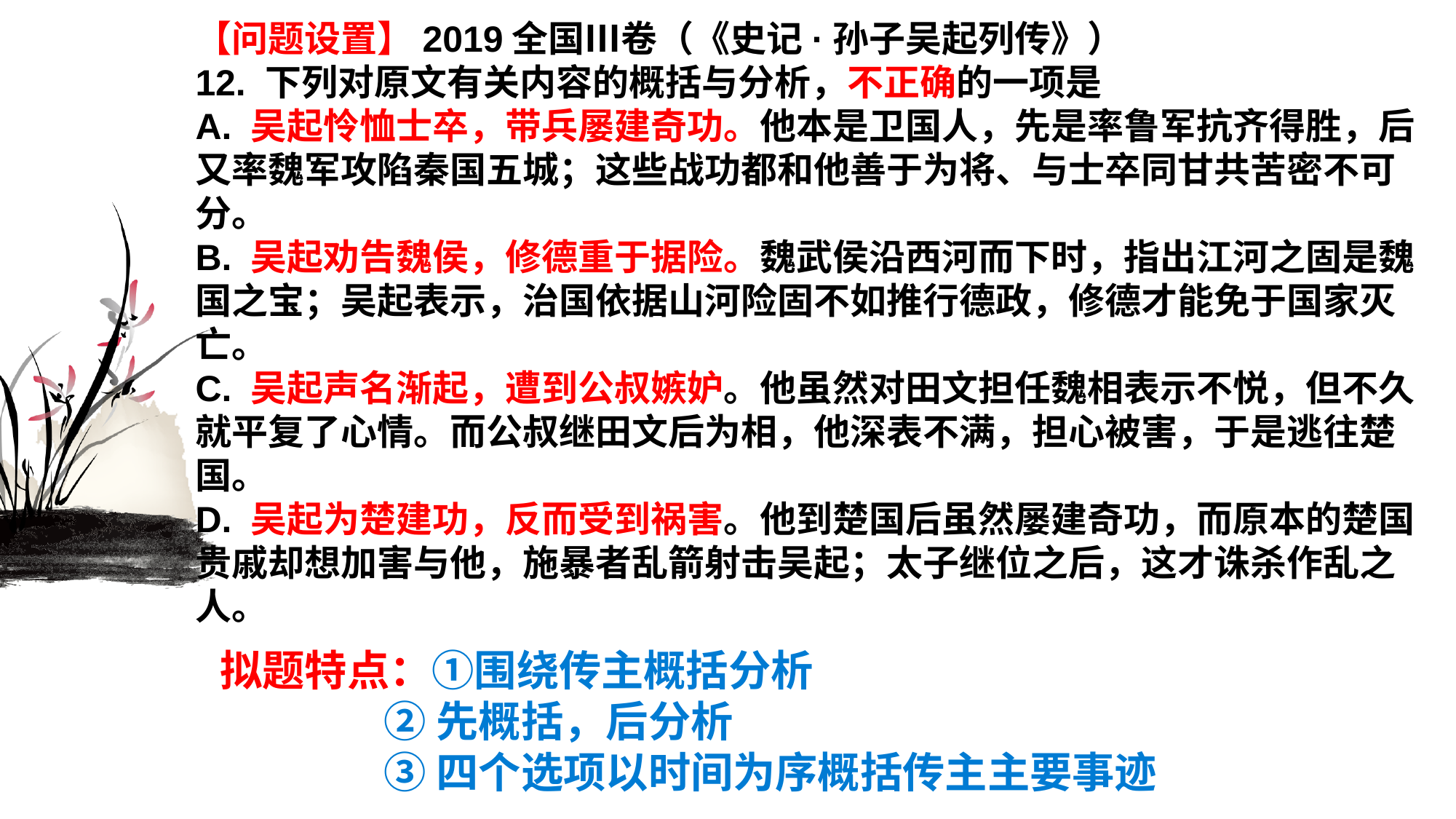

【问题设置】2019全国Ⅲ卷（《史记·孙子吴起列传》）
12. 下列对原文有关内容的概括与分析，不正确的一项是
A. 吴起怜恤士卒，带兵屡建奇功。他本是卫国人，先是率鲁军抗齐得胜，后又率魏军攻陷秦国五城；这些战功都和他善于为将、与士卒同甘共苦密不可分。
B. 吴起劝告魏侯，修德重于据险。魏武侯沿西河而下时，指出江河之固是魏国之宝；吴起表示，治国依据山河险固不如推行德政，修德才能免于国家灭亡。
C. 吴起声名渐起，遭到公叔嫉妒。他虽然对田文担任魏相表示不悦，但不久就平复了心情。而公叔继田文后为相，他深表不满，担心被害，于是逃往楚国。
D. 吴起为楚建功，反而受到祸害。他到楚国后虽然屡建奇功，而原本的楚国贵戚却想加害与他，施暴者乱箭射击吴起；太子继位之后，这才诛杀作乱之人。
拟题特点：①围绕传主概括分析
                 ②先概括，后分析
                 ③四个选项以时间为序概括传主主要事迹